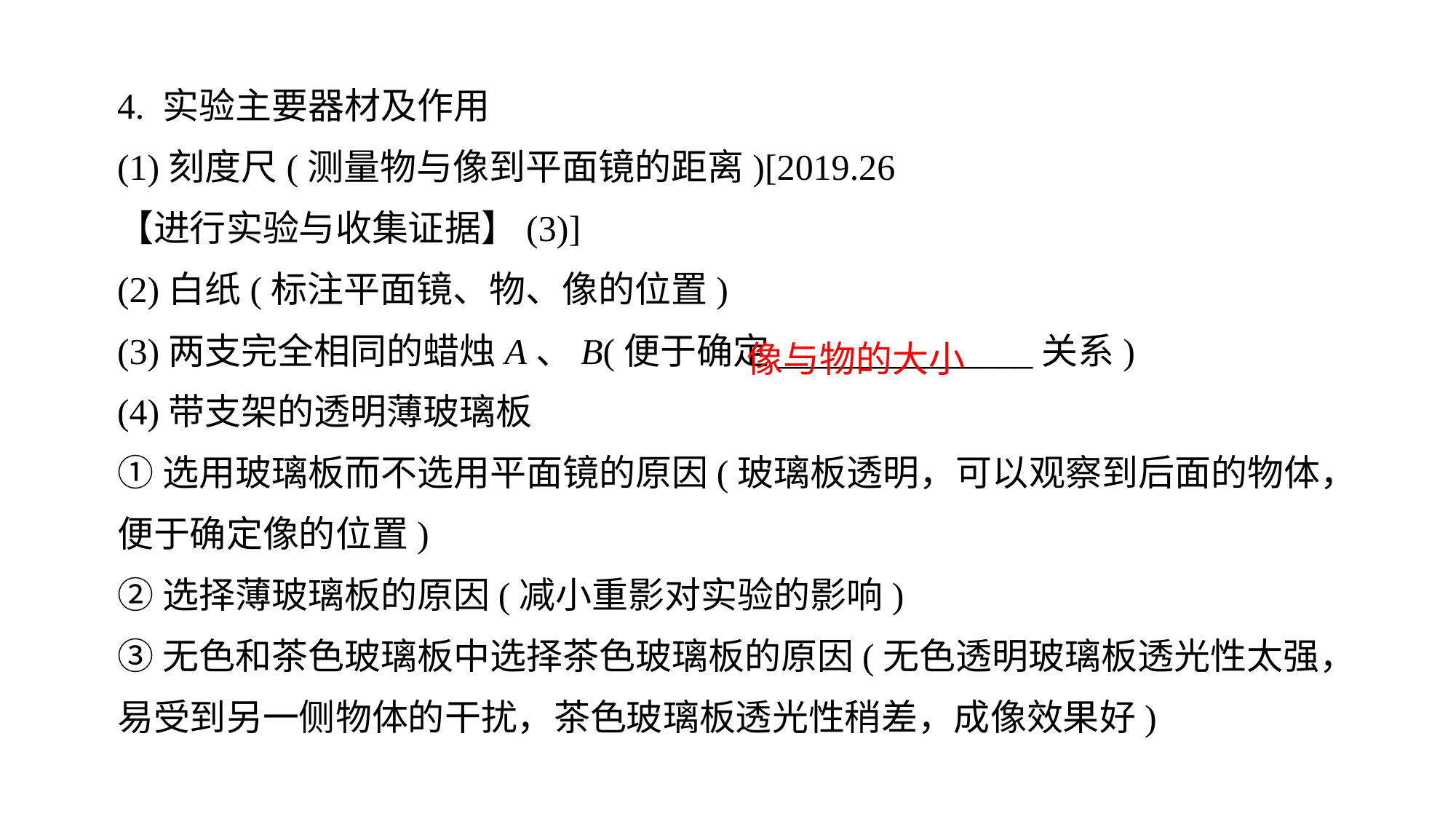

4. 实验主要器材及作用(1)刻度尺(测量物与像到平面镜的距离)[2019.26
【进行实验与收集证据】(3)](2)白纸(标注平面镜、物、像的位置)(3)两支完全相同的蜡烛A、B(便于确定______________关系)(4)带支架的透明薄玻璃板①选用玻璃板而不选用平面镜的原因(玻璃板透明，可以观察到后面的物体，便于确定像的位置)②选择薄玻璃板的原因(减小重影对实验的影响)③无色和茶色玻璃板中选择茶色玻璃板的原因(无色透明玻璃板透光性太强，易受到另一侧物体的干扰，茶色玻璃板透光性稍差，成像效果好)
像与物的大小